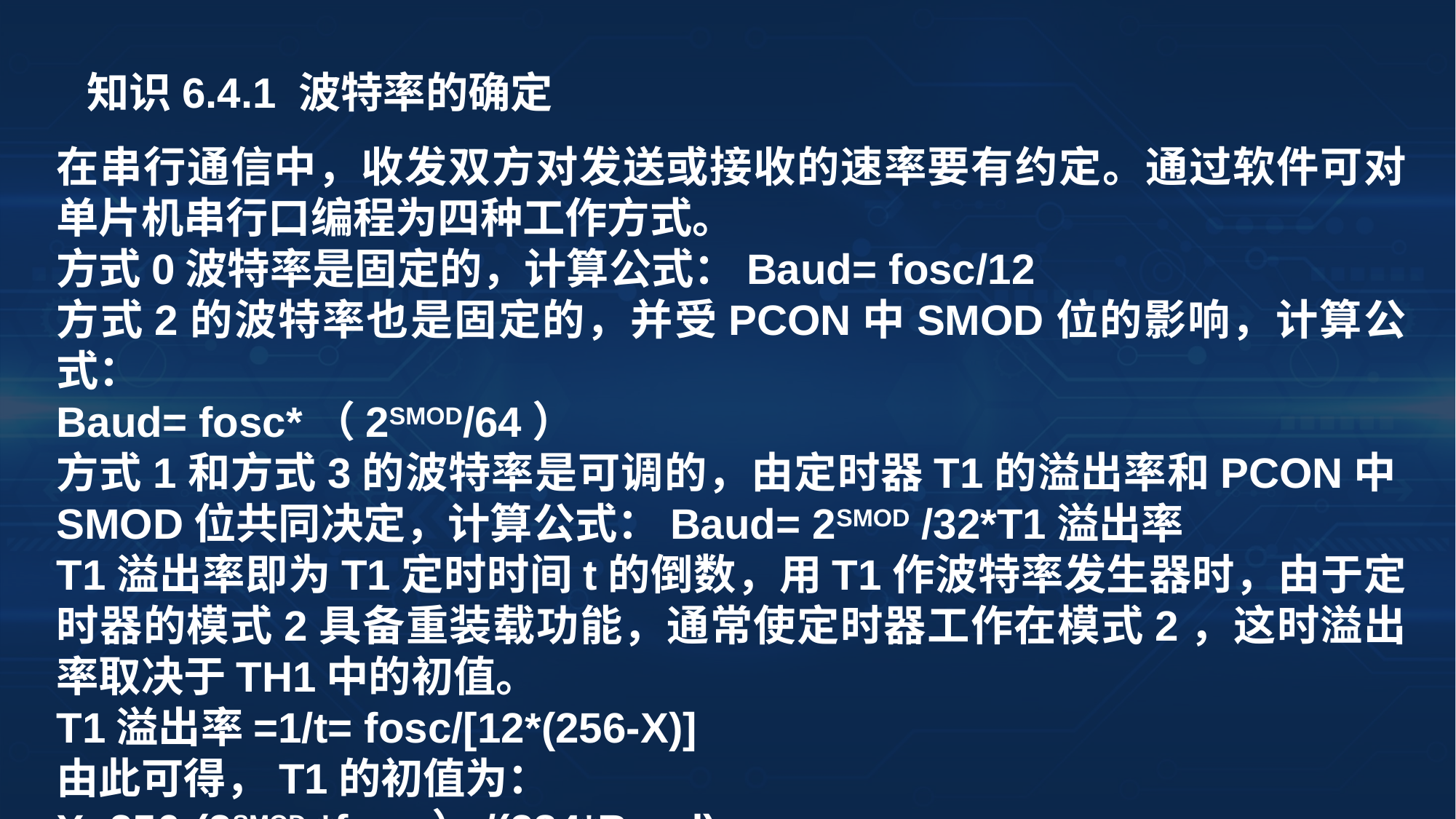

知识6.4.1 波特率的确定
在串行通信中，收发双方对发送或接收的速率要有约定。通过软件可对单片机串行口编程为四种工作方式。
方式0波特率是固定的，计算公式：Baud= fosc/12
方式2的波特率也是固定的，并受PCON中SMOD位的影响，计算公式：
Baud= fosc*（2SMOD/64）
方式1和方式3的波特率是可调的，由定时器T1的溢出率和PCON中SMOD位共同决定，计算公式：Baud= 2SMOD /32*T1溢出率
T1溢出率即为T1定时时间t的倒数，用T1作波特率发生器时，由于定时器的模式2具备重装载功能，通常使定时器工作在模式2，这时溢出率取决于TH1中的初值。
T1溢出率=1/t= fosc/[12*(256-X)]
由此可得，T1的初值为：
X=256-(2SMOD *fosc）/(384*Baud)